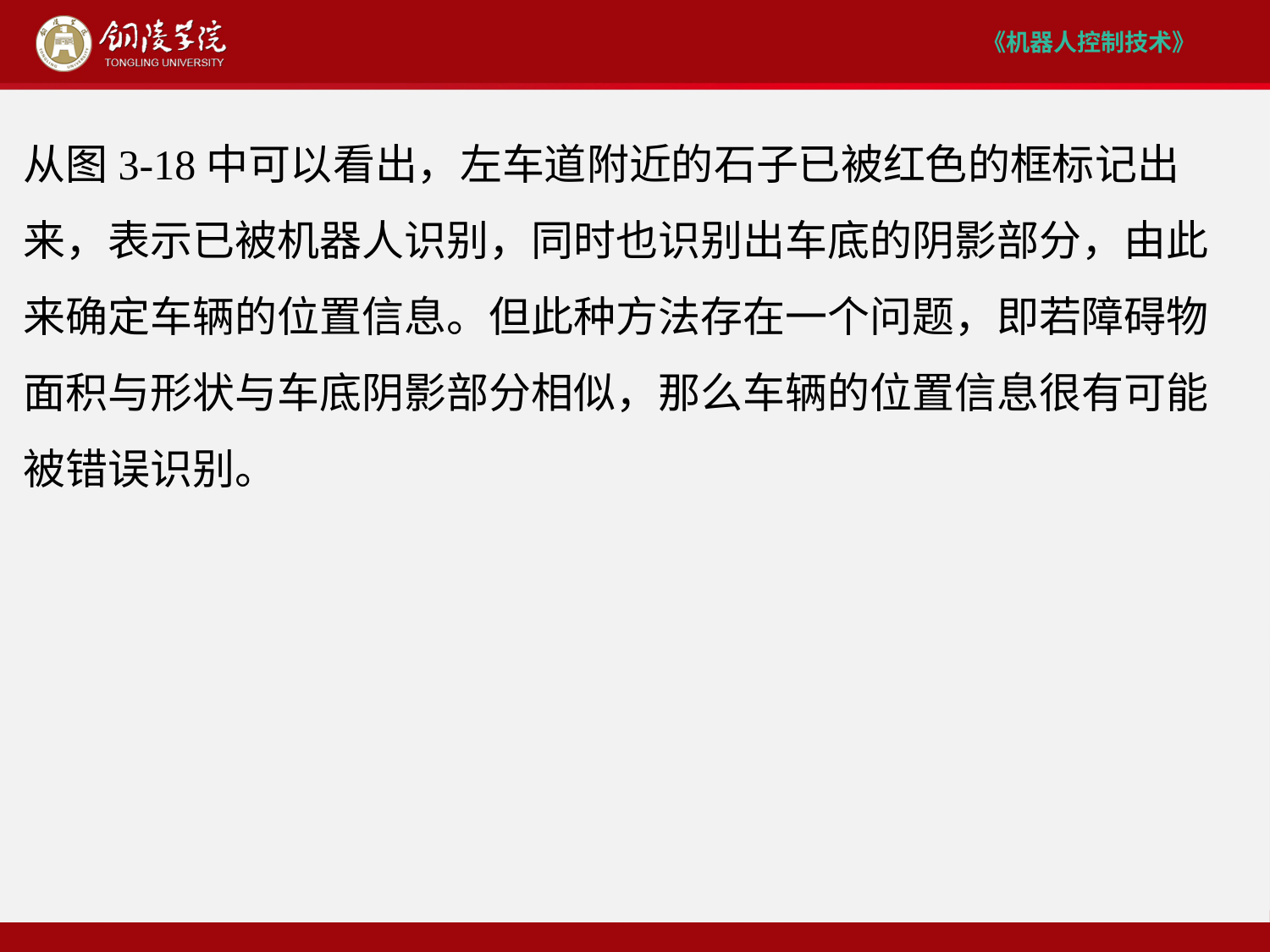

从图3-18中可以看出，左车道附近的石子已被红色的框标记出来，表示已被机器人识别，同时也识别出车底的阴影部分，由此来确定车辆的位置信息。但此种方法存在一个问题，即若障碍物面积与形状与车底阴影部分相似，那么车辆的位置信息很有可能被错误识别。